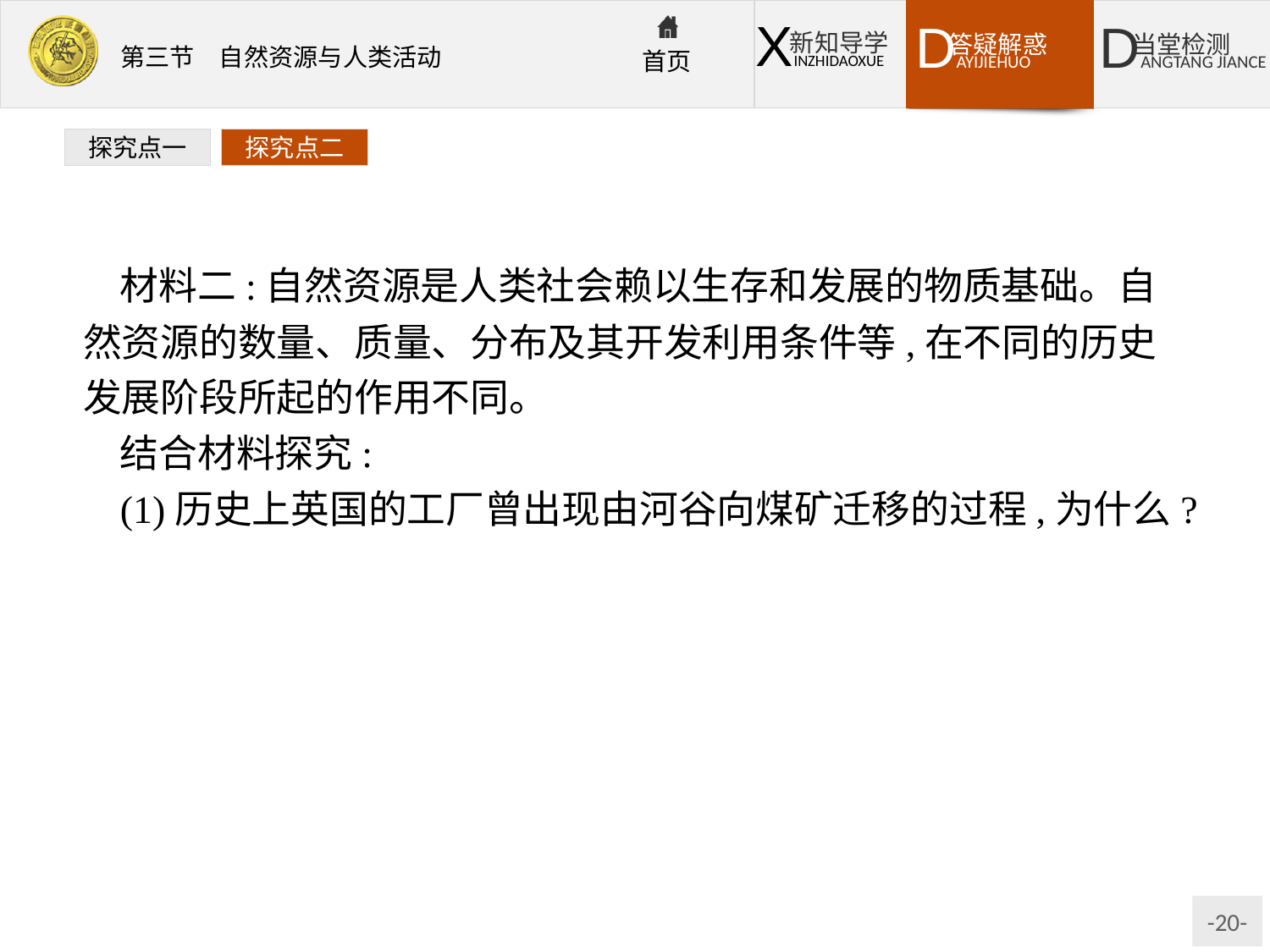

探究点一
探究点二
材料二:自然资源是人类社会赖以生存和发展的物质基础。自然资源的数量、质量、分布及其开发利用条件等,在不同的历史发展阶段所起的作用不同。
结合材料探究:
(1)历史上英国的工厂曾出现由河谷向煤矿迁移的过程,为什么?

提示:英国是世界上最早进行产业革命的国家。开始,机器的动力主要是水力,因此工厂多分布在水流湍急的山谷;后来,蒸汽机成为工业生产的主要动力,因此工厂迁往煤矿产地,以获取动力。